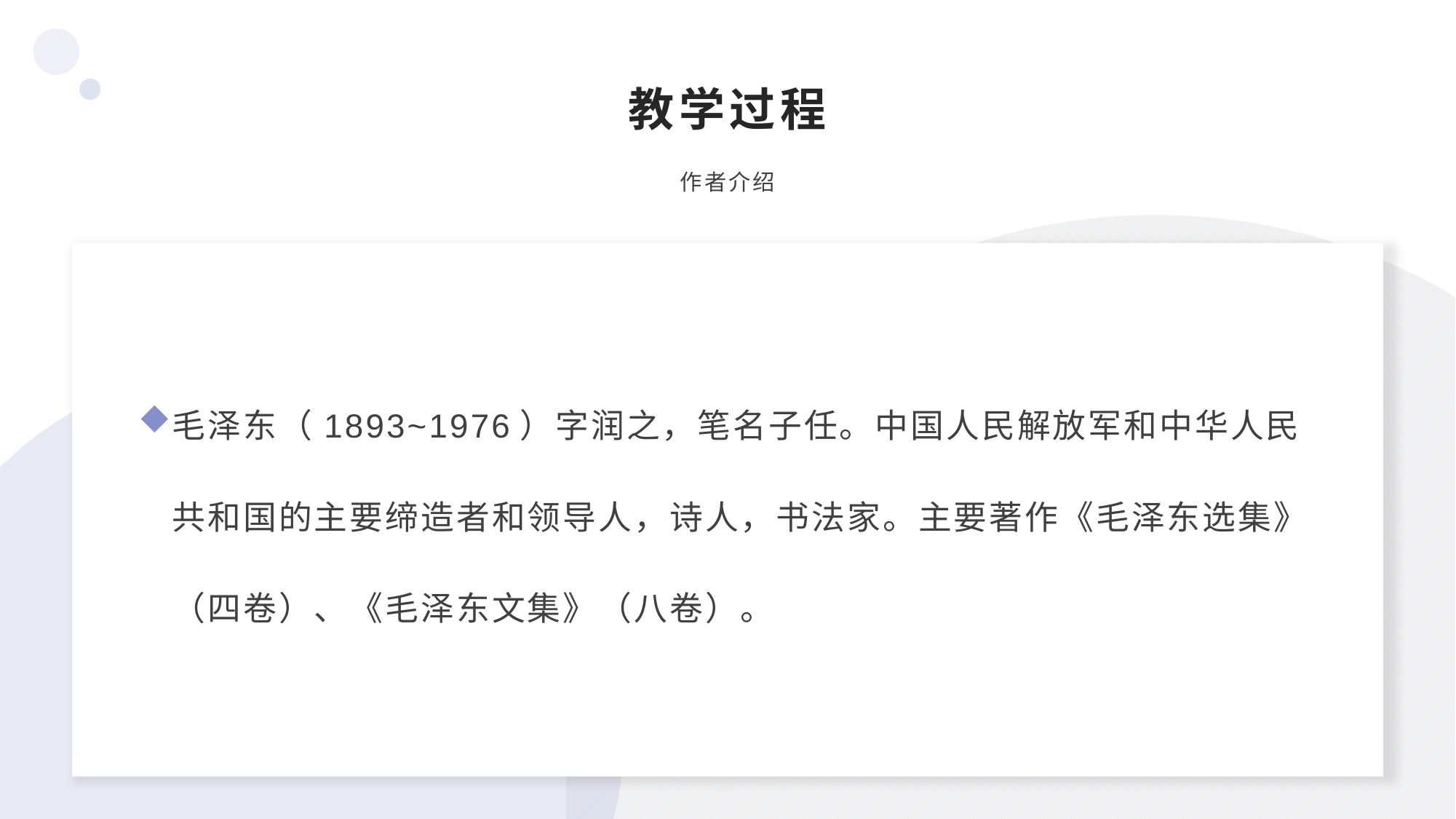

教学过程

作者介绍

毛泽东（1893~1976）字润之，笔名子任。中国人民解放军和中华人民共和国的主要缔造者和领导人，诗人，书法家。主要著作《毛泽东选集》（四卷）、《毛泽东文集》（八卷）。